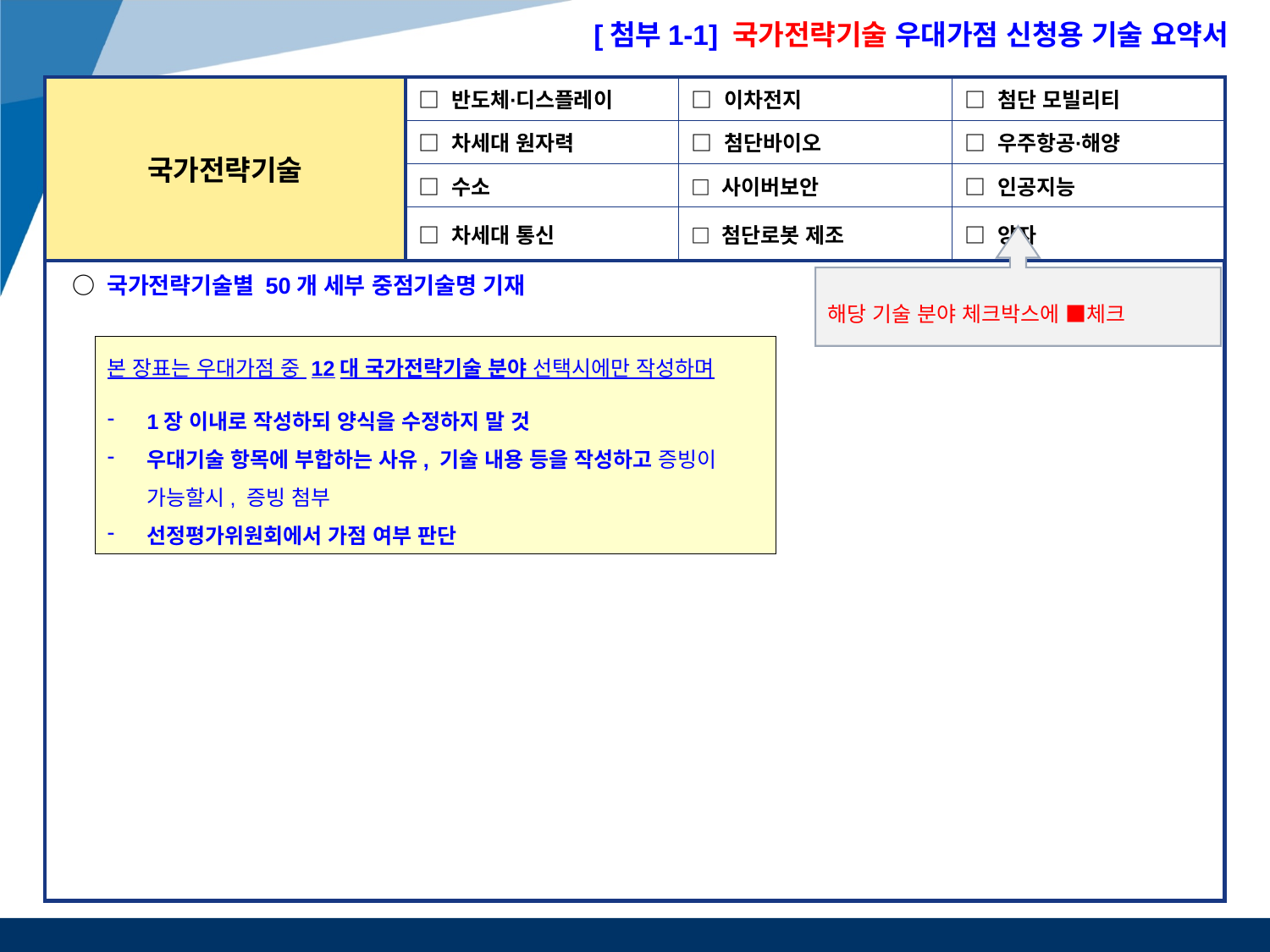

[첨부1-1] 국가전략기술 우대가점 신청용 기술 요약서
| 국가전략기술 | □ 반도체∙디스플레이 | □ 이차전지 | □ 첨단 모빌리티 |
| --- | --- | --- | --- |
|  | □ 차세대 원자력 | □ 첨단바이오 | □ 우주항공∙해양 |
|  | □ 수소 | □ 사이버보안 | □ 인공지능 |
|  | □ 차세대 통신 | □ 첨단로봇 제조 | □ 양자 |
해당 기술 분야 체크박스에 ■체크
○ 국가전략기술별 50개 세부 중점기술명 기재
본 장표는 우대가점 중 12대 국가전략기술 분야 선택시에만 작성하며

1장 이내로 작성하되 양식을 수정하지 말 것
우대기술 항목에 부합하는 사유, 기술 내용 등을 작성하고 증빙이 가능할시, 증빙 첨부
선정평가위원회에서 가점 여부 판단